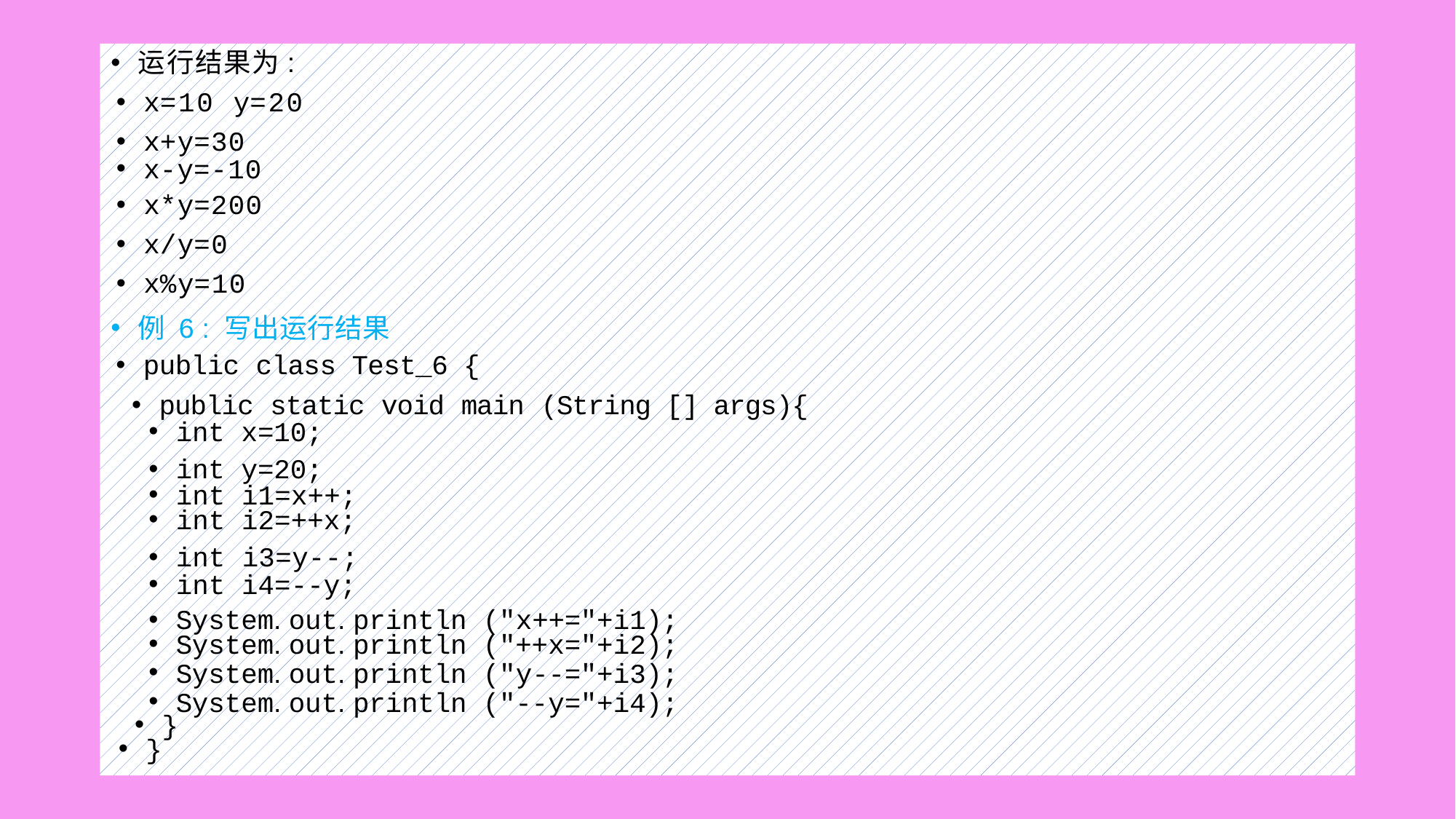

#
运行结果为:
x=10 y=20
x+y=30
x-y=-10
x*y=200
x/y=0
x%y=10
例 6 : 写出运行结果
public class Test_6 {
public static void main (String [] args){
int x=10;
int y=20;
int i1=x++;
int i2=++x;
int i3=y--;
int i4=--y;
System. out. println ("x++="+i1);
System. out. println ("++x="+i2);
System. out. println ("y--="+i3);
System. out. println ("--y="+i4);
}
}